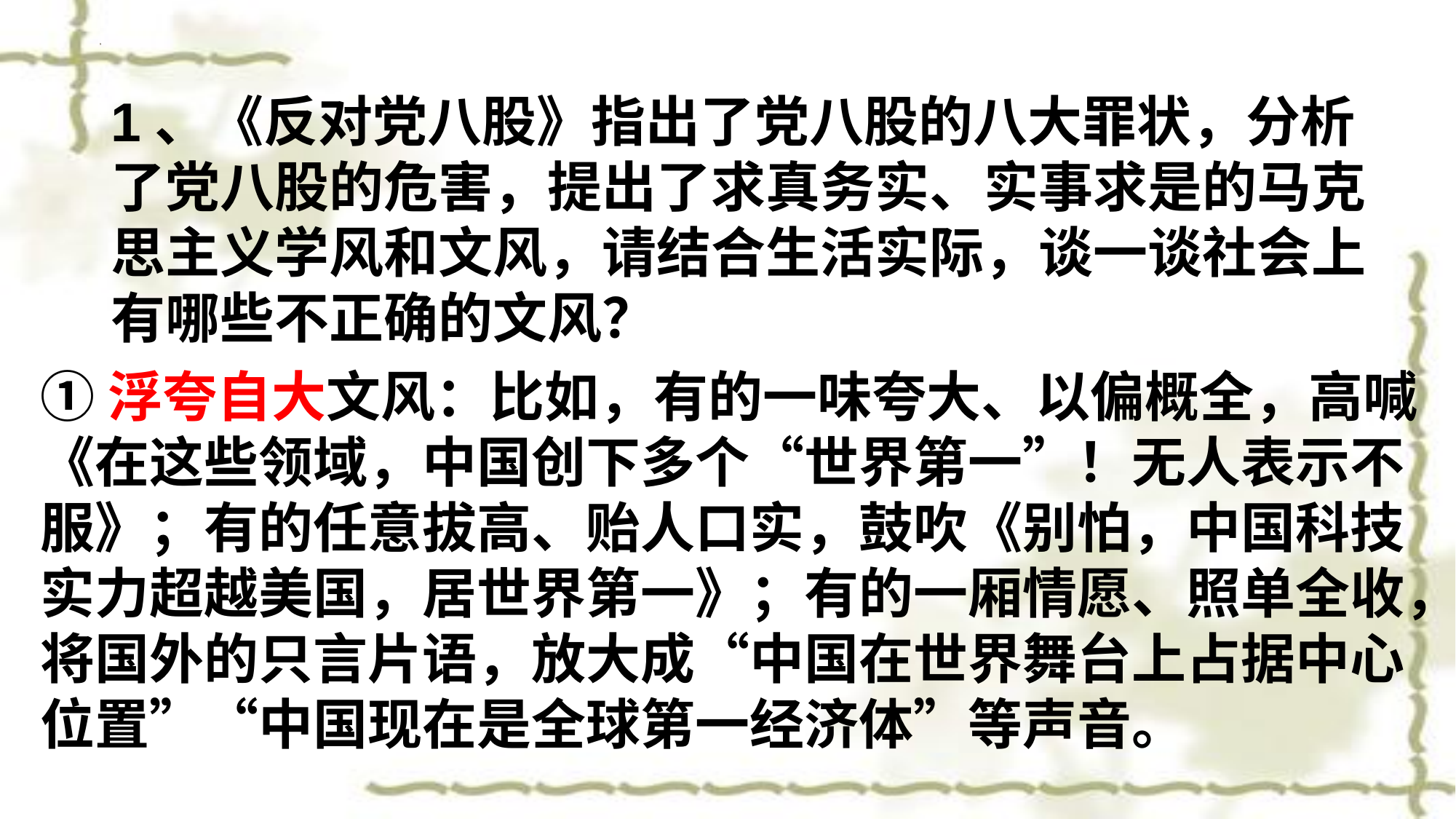

1、《反对党八股》指出了党八股的八大罪状，分析了党八股的危害，提出了求真务实、实事求是的马克思主义学风和文风，请结合生活实际，谈一谈社会上有哪些不正确的文风？
①浮夸自大文风：比如，有的一味夸大、以偏概全，高喊《在这些领域，中国创下多个“世界第一”！无人表示不服》；有的任意拔高、贻人口实，鼓吹《别怕，中国科技实力超越美国，居世界第一》；有的一厢情愿、照单全收，将国外的只言片语，放大成“中国在世界舞台上占据中心位置”“中国现在是全球第一经济体”等声音。